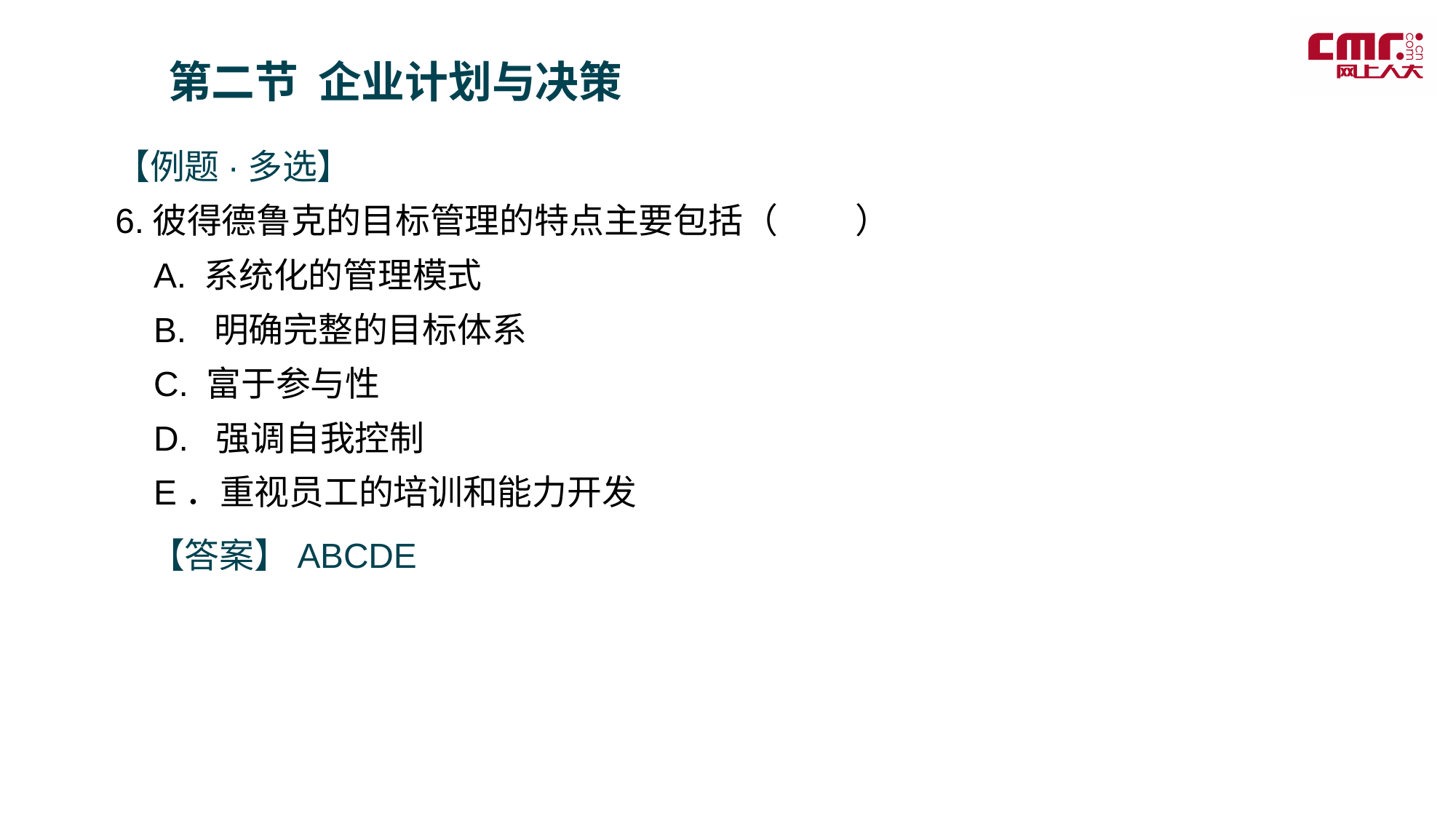

第二节  企业计划与决策
【例题·多选】
6.彼得德鲁克的目标管理的特点主要包括（          ）
    A. 系统化的管理模式
    B.  明确完整的目标体系
    C. 富于参与性
    D.  强调自我控制
    E．重视员工的培训和能力开发
　【答案】ABCDE